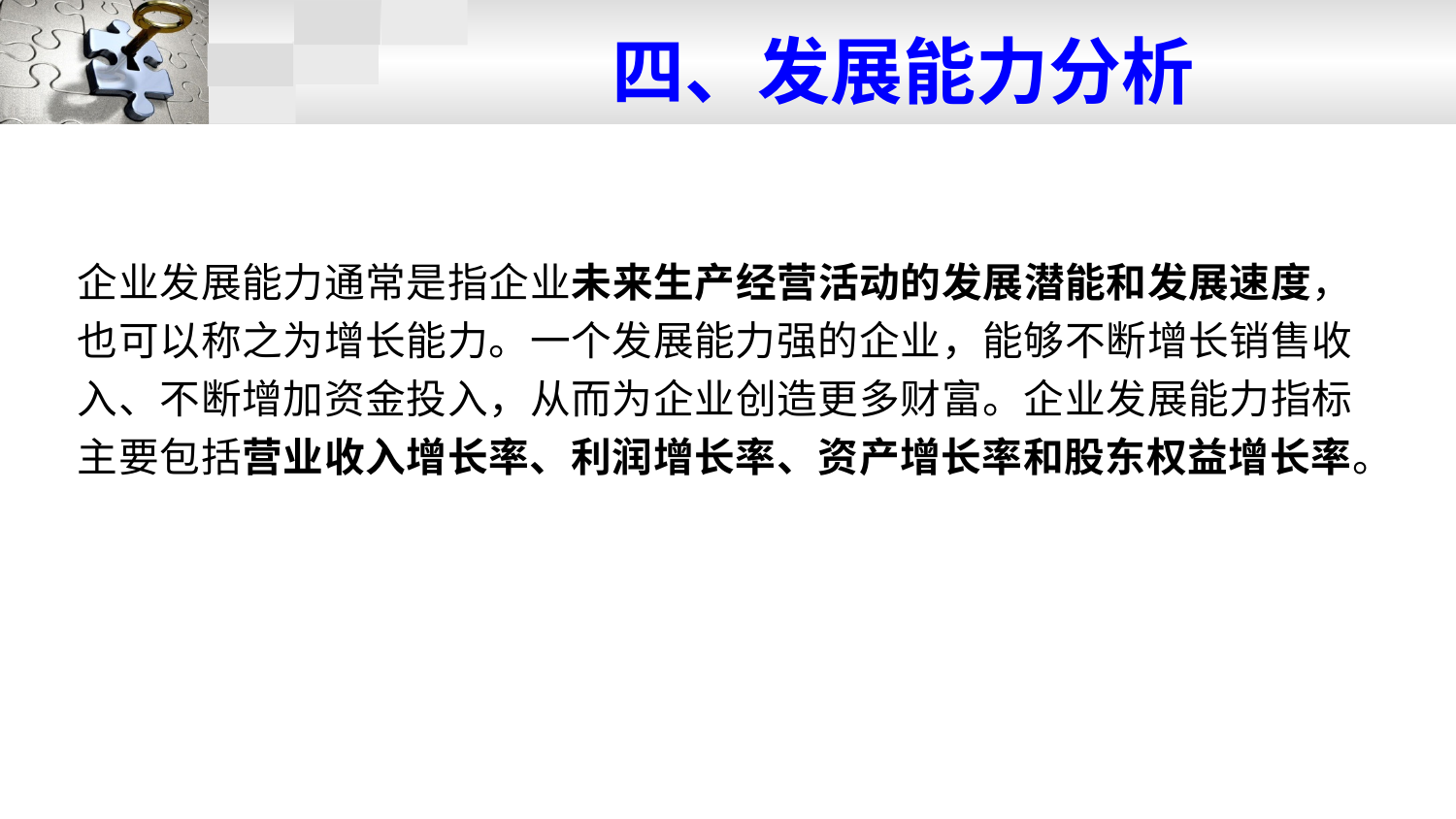

# 四、发展能力分析
企业发展能力通常是指企业未来生产经营活动的发展潜能和发展速度，也可以称之为增长能力。一个发展能力强的企业，能够不断增长销售收入、不断增加资金投入，从而为企业创造更多财富。企业发展能力指标主要包括营业收入增长率、利润增长率、资产增长率和股东权益增长率。